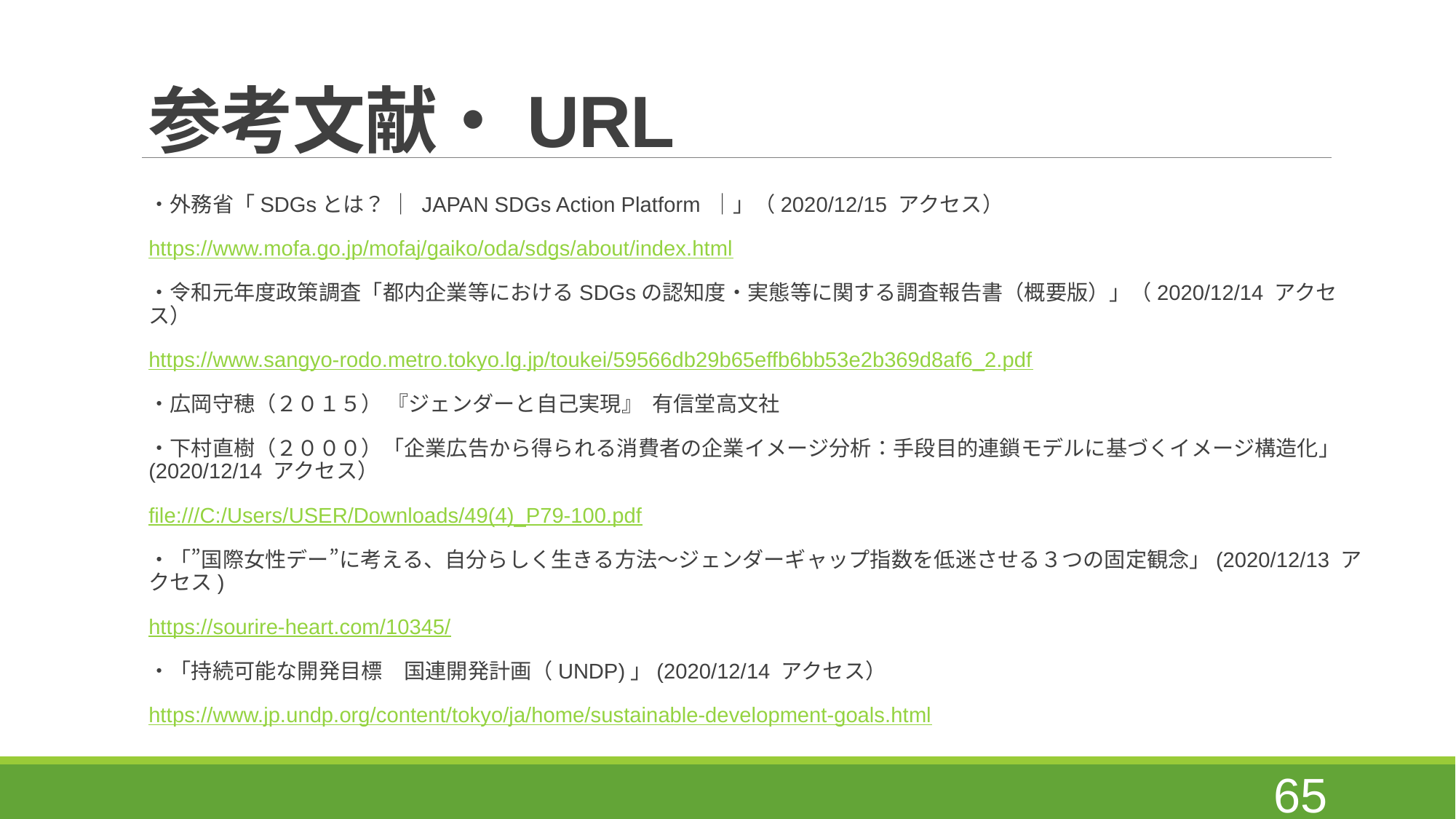

# 参考文献・URL
・外務省「SDGsとは？ ｜ JAPAN SDGs Action Platform ｜」（2020/12/15 アクセス）
https://www.mofa.go.jp/mofaj/gaiko/oda/sdgs/about/index.html
・令和元年度政策調査「都内企業等におけるSDGsの認知度・実態等に関する調査報告書（概要版）」（2020/12/14 アクセス）
https://www.sangyo-rodo.metro.tokyo.lg.jp/toukei/59566db29b65effb6bb53e2b369d8af6_2.pdf
・広岡守穂（２０１５） 『ジェンダーと自己実現』  有信堂高文社
・下村直樹（２０００）「企業広告から得られる消費者の企業イメージ分析：手段目的連鎖モデルに基づくイメージ構造化」(2020/12/14 アクセス）
file:///C:/Users/USER/Downloads/49(4)_P79-100.pdf
・「”国際女性デー”に考える、自分らしく生きる方法～ジェンダーギャップ指数を低迷させる３つの固定観念」(2020/12/13 アクセス)
https://sourire-heart.com/10345/
・「持続可能な開発目標　国連開発計画（UNDP)」(2020/12/14 アクセス）
https://www.jp.undp.org/content/tokyo/ja/home/sustainable-development-goals.html

65